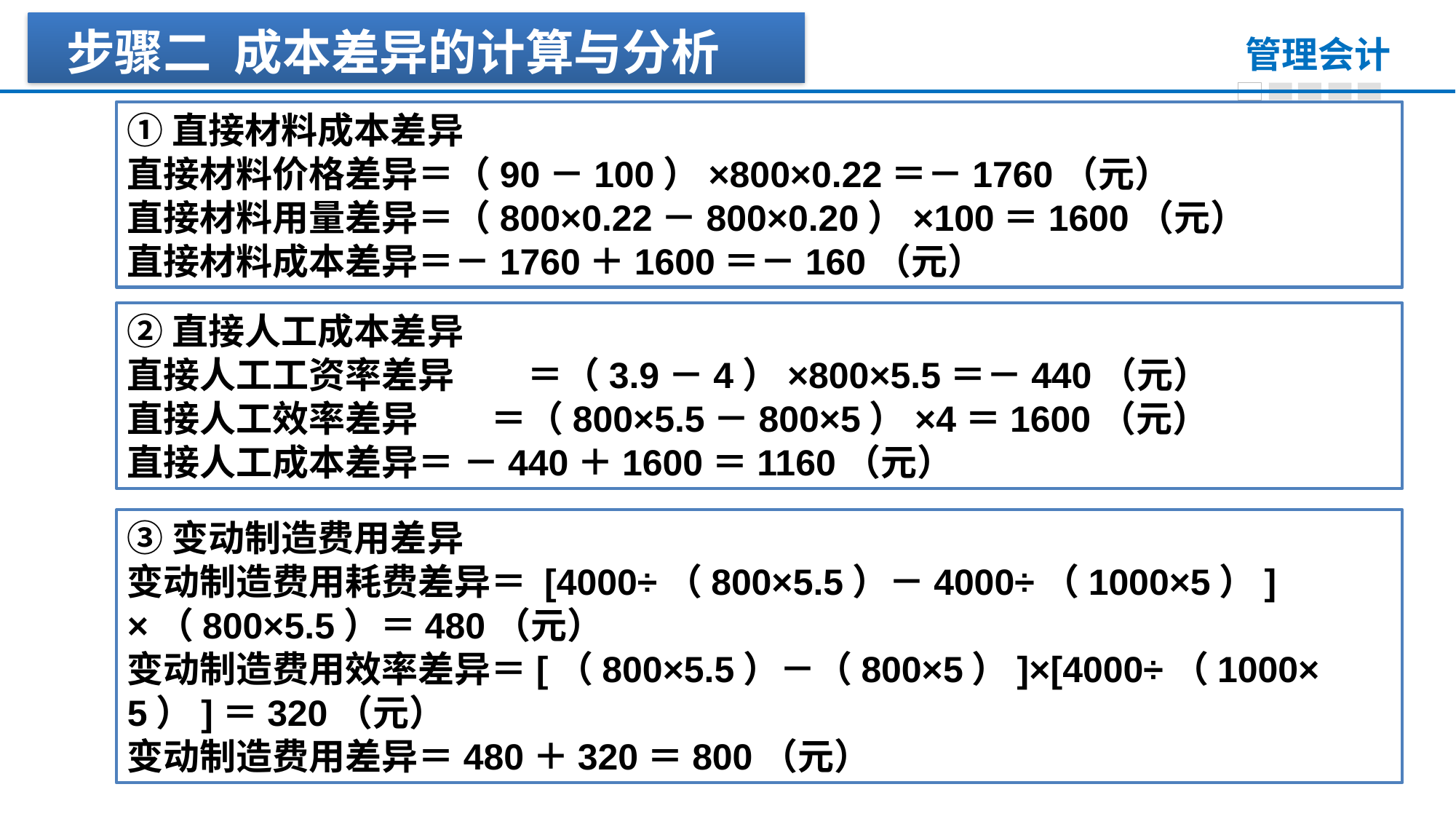

步骤二  成本差异的计算与分析
①直接材料成本差异
直接材料价格差异＝（90－100）×800×0.22＝－1760（元）
直接材料用量差异＝（800×0.22－800×0.20）×100＝1600（元）
直接材料成本差异＝－1760＋1600＝－160（元）
②直接人工成本差异
直接人工工资率差异　　＝（3.9－4）×800×5.5＝－440（元）
直接人工效率差异　　＝（800×5.5－800×5）×4＝1600（元）
直接人工成本差异＝ －440＋1600＝1160（元）
③变动制造费用差异
变动制造费用耗费差异＝ [4000÷（800×5.5）－4000÷（1000×5）] ×（800×5.5）＝480（元）
变动制造费用效率差异＝[（800×5.5）－（800×5）]×[4000÷（1000×5）]＝320（元）
变动制造费用差异＝480＋320＝800（元）